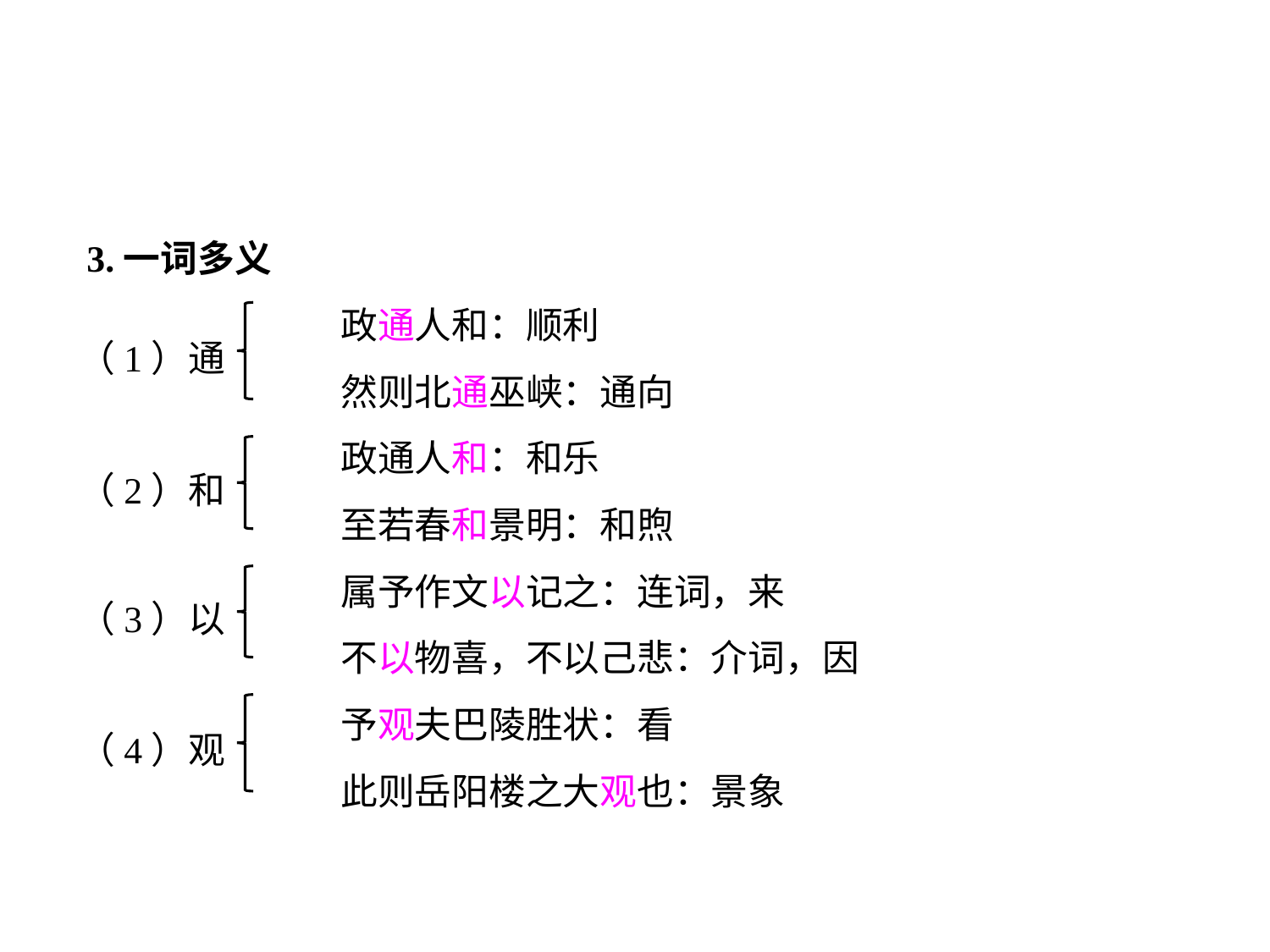

3.一词多义
		政通人和：顺利
		然则北通巫峡：通向
		政通人和：和乐
		至若春和景明：和煦
		属予作文以记之：连词，来
		不以物喜，不以己悲：介词，因
		予观夫巴陵胜状：看
		此则岳阳楼之大观也：景象

（1）通

（2）和

（3）以

（4）观